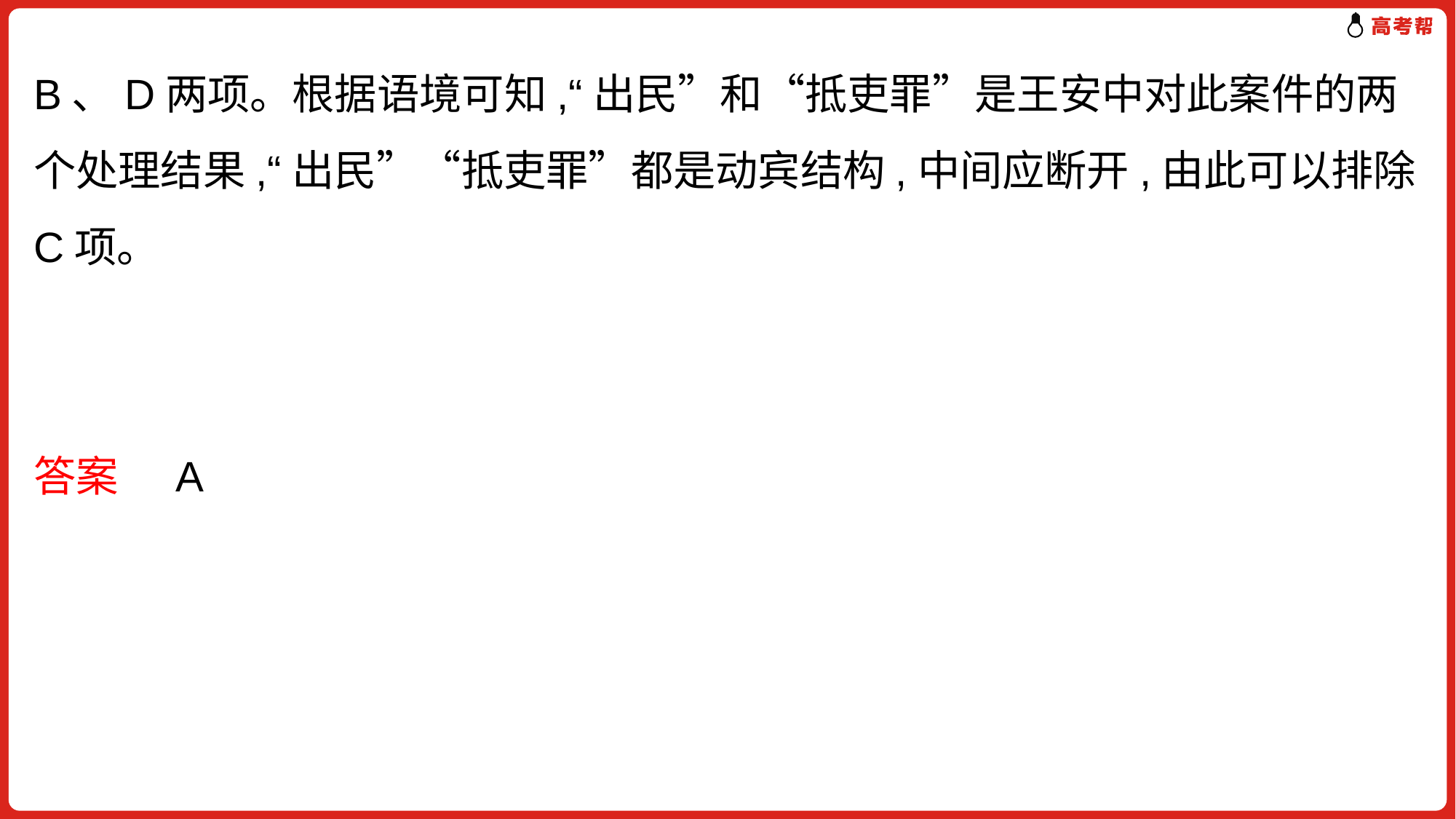

B、D两项。根据语境可知,“出民”和“抵吏罪”是王安中对此案件的两个处理结果,“出民”“抵吏罪”都是动宾结构,中间应断开,由此可以排除C项。

答案     A